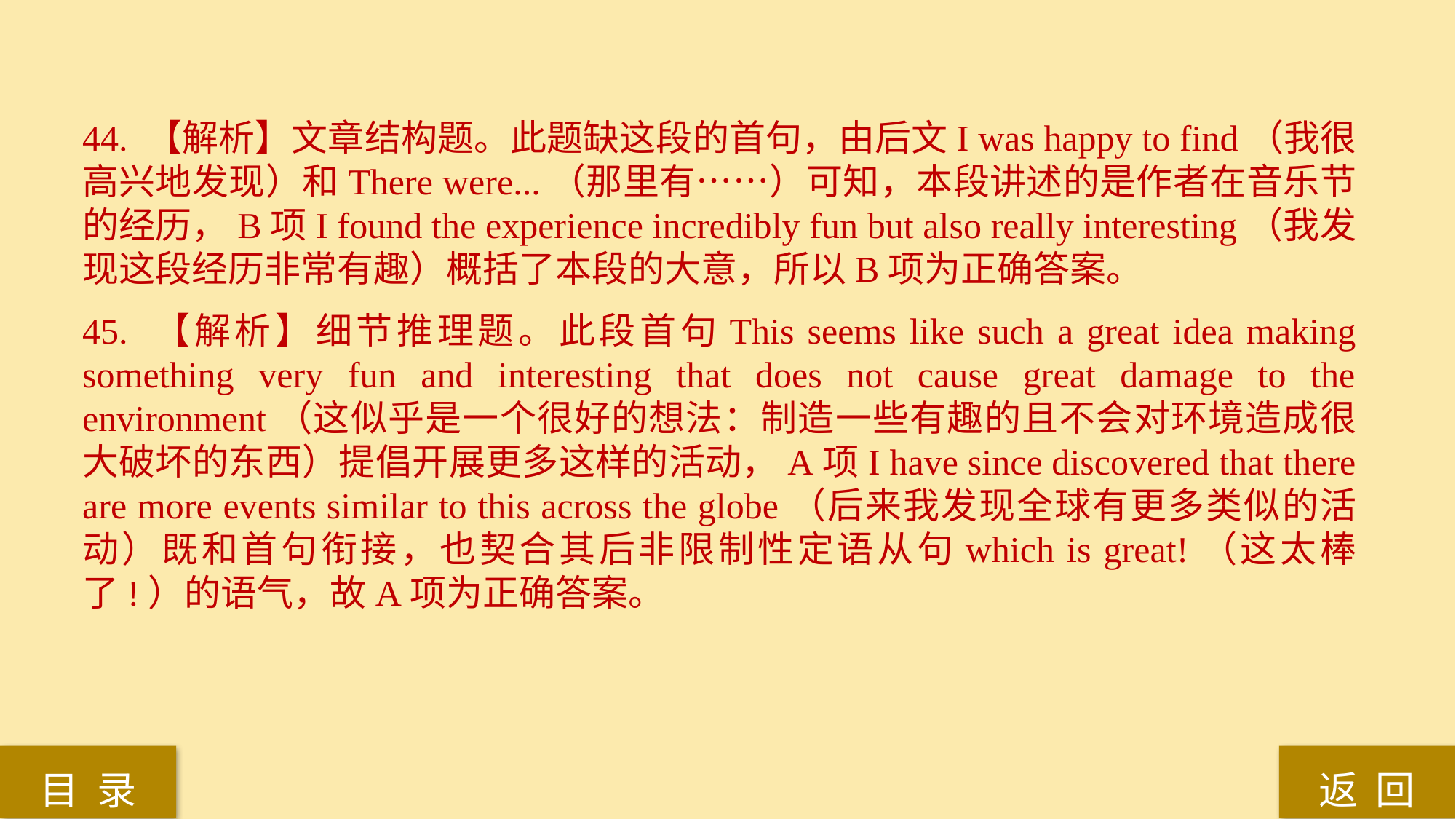

44. 【解析】文章结构题。此题缺这段的首句，由后文I was happy to find（我很高兴地发现）和There were...（那里有……）可知，本段讲述的是作者在音乐节的经历，B项I found the experience incredibly fun but also really interesting（我发现这段经历非常有趣）概括了本段的大意，所以B项为正确答案。
45. 【解析】细节推理题。此段首句This seems like such a great idea making something very fun and interesting that does not cause great damage to the environment（这似乎是一个很好的想法：制造一些有趣的且不会对环境造成很大破坏的东西）提倡开展更多这样的活动，A项I have since discovered that there are more events similar to this across the globe（后来我发现全球有更多类似的活动）既和首句衔接，也契合其后非限制性定语从句which is great!（这太棒了!）的语气，故A项为正确答案。
返  回